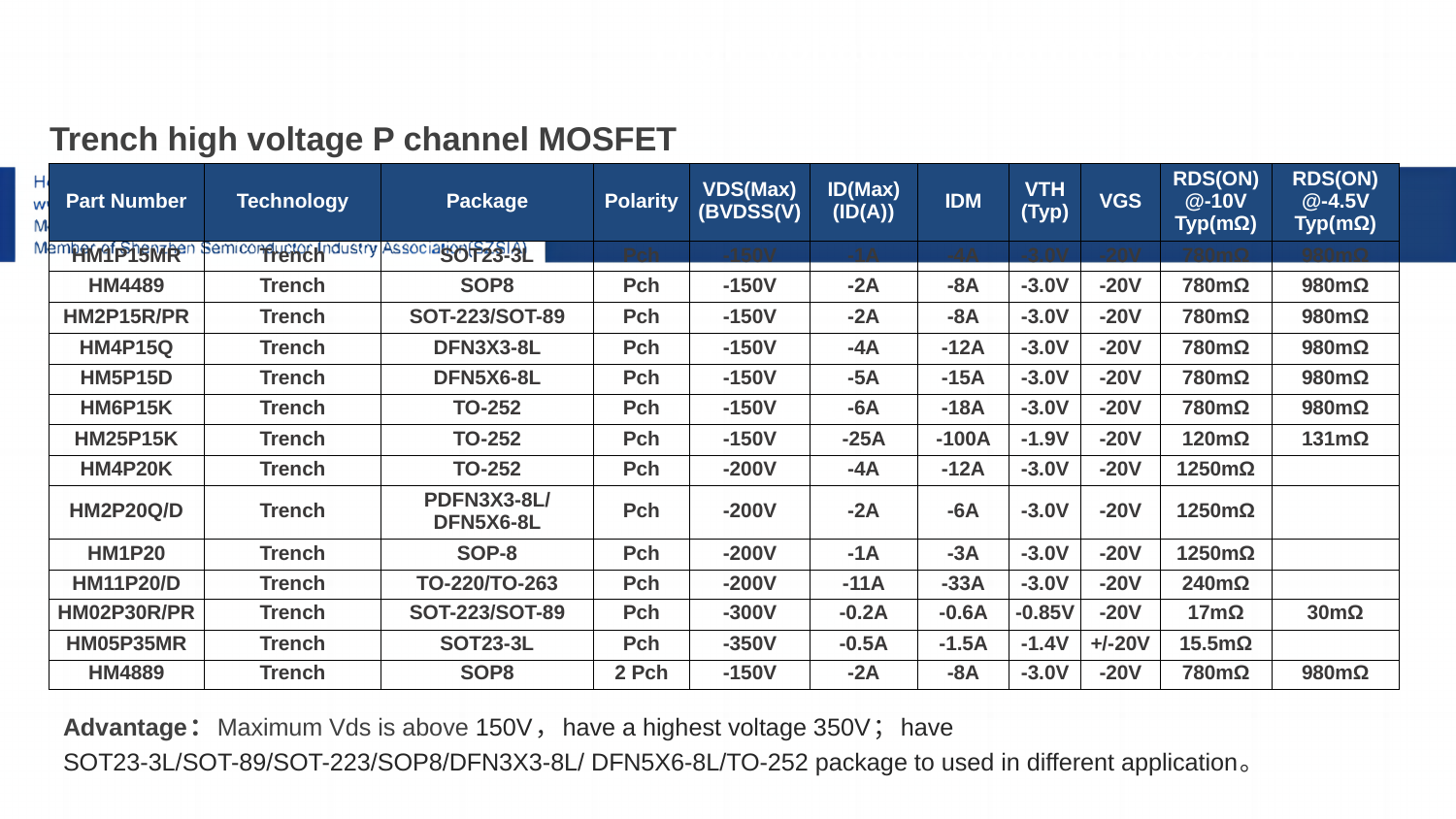

High voltage P channel MOSFET

| Trench high voltage P channel MOSFET |  |  |  |  |  |  |  |  |  |  |
| --- | --- | --- | --- | --- | --- | --- | --- | --- | --- | --- |
| Part Number | Technology | Package | Polarity | VDS(Max) (BVDSS(V) | ID(Max) (ID(A)) | IDM | VTH (Typ) | VGS | RDS(ON) @-10V Typ(mΩ) | RDS(ON) @-4.5V Typ(mΩ) |
| HM1P15MR | Trench | SOT23-3L | Pch | -150V | -1A | -4A | -3.0V | -20V | 780mΩ | 980mΩ |
| HM4489 | Trench | SOP8 | Pch | -150V | -2A | -8A | -3.0V | -20V | 780mΩ | 980mΩ |
| HM2P15R/PR | Trench | SOT-223/SOT-89 | Pch | -150V | -2A | -8A | -3.0V | -20V | 780mΩ | 980mΩ |
| HM4P15Q | Trench | DFN3X3-8L | Pch | -150V | -4A | -12A | -3.0V | -20V | 780mΩ | 980mΩ |
| HM5P15D | Trench | DFN5X6-8L | Pch | -150V | -5A | -15A | -3.0V | -20V | 780mΩ | 980mΩ |
| HM6P15K | Trench | TO-252 | Pch | -150V | -6A | -18A | -3.0V | -20V | 780mΩ | 980mΩ |
| HM25P15K | Trench | TO-252 | Pch | -150V | -25A | -100A | -1.9V | -20V | 120mΩ | 131mΩ |
| HM4P20K | Trench | TO-252 | Pch | -200V | -4A | -12A | -3.0V | -20V | 1250mΩ |  |
| HM2P20Q/D | Trench | PDFN3X3-8L/ DFN5X6-8L | Pch | -200V | -2A | -6A | -3.0V | -20V | 1250mΩ |  |
| HM1P20 | Trench | SOP-8 | Pch | -200V | -1A | -3A | -3.0V | -20V | 1250mΩ |  |
| HM11P20/D | Trench | TO-220/TO-263 | Pch | -200V | -11A | -33A | -3.0V | -20V | 240mΩ |  |
| HM02P30R/PR | Trench | SOT-223/SOT-89 | Pch | -300V | -0.2A | -0.6A | -0.85V | -20V | 17mΩ | 30mΩ |
| HM05P35MR | Trench | SOT23-3L | Pch | -350V | -0.5A | -1.5A | -1.4V | +/-20V | 15.5mΩ |  |
| HM4889 | Trench | SOP8 | 2 Pch | -150V | -2A | -8A | -3.0V | -20V | 780mΩ | 980mΩ |
# 5-2
1.Sic二极管/GaN FET/IGBT单管
Advantage：Maximum Vds is above 150V，have a highest voltage 350V；have SOT23-3L/SOT-89/SOT-223/SOP8/DFN3X3-8L/ DFN5X6-8L/TO-252 package to used in different application。